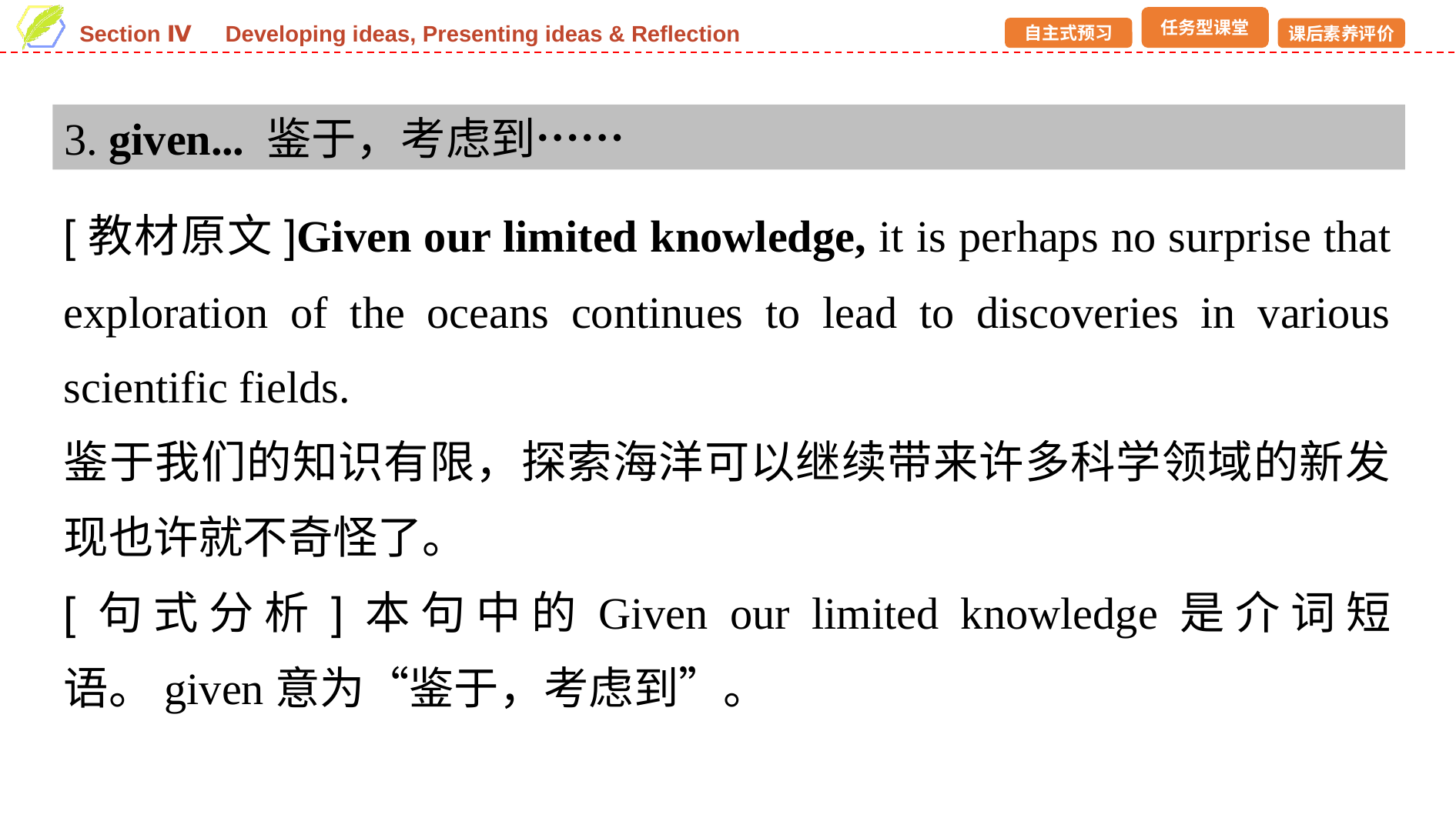

3. given... 鉴于，考虑到……
[教材原文]Given our limited knowledge, it is perhaps no surprise that exploration of the oceans continues to lead to discoveries in various scientific fields.
鉴于我们的知识有限，探索海洋可以继续带来许多科学领域的新发现也许就不奇怪了。
[句式分析]本句中的Given our limited knowledge是介词短语。given意为“鉴于，考虑到”。